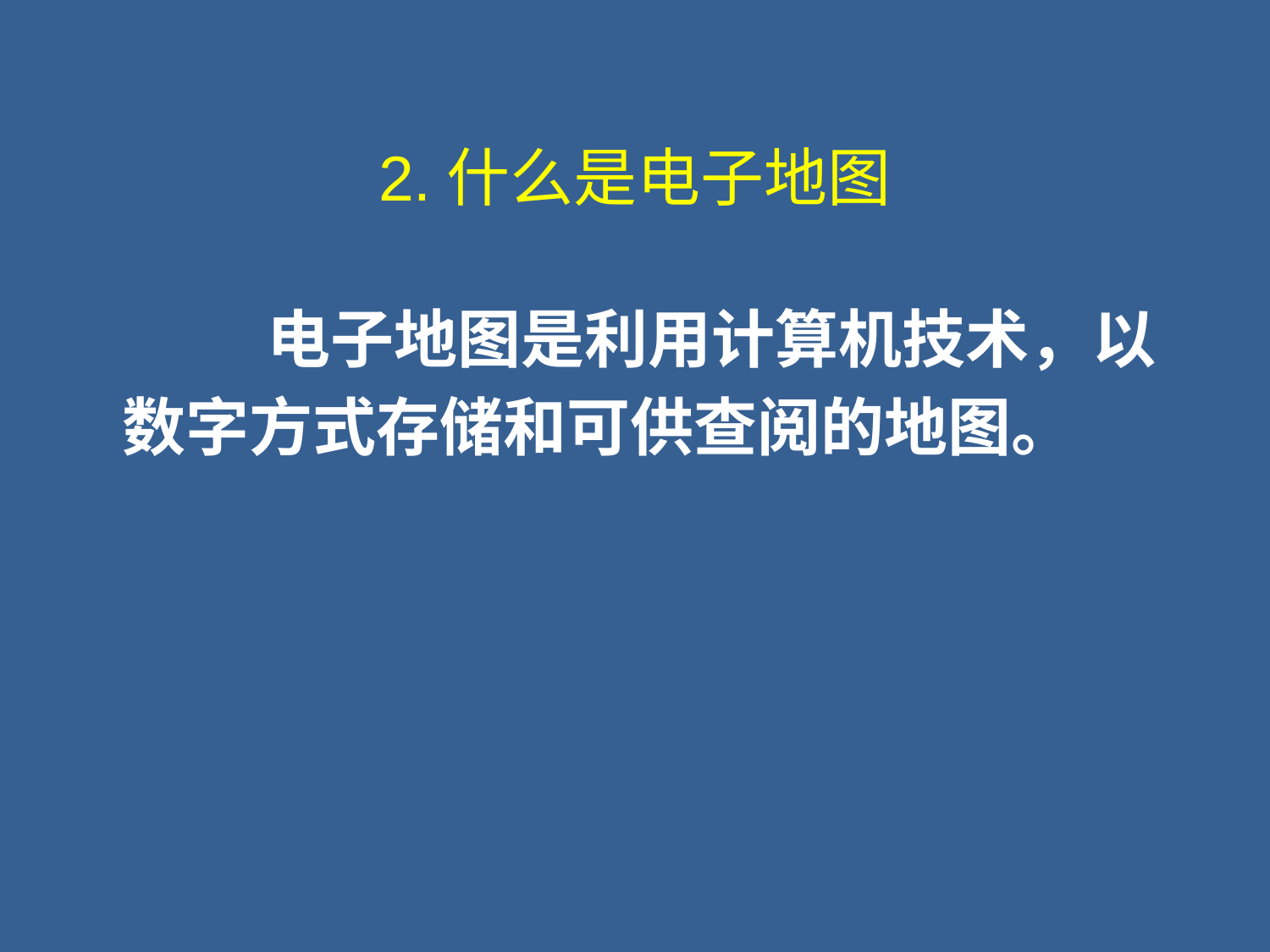

# 2.什么是电子地图
         电子地图是利用计算机技术，以数字方式存储和可供查阅的地图。